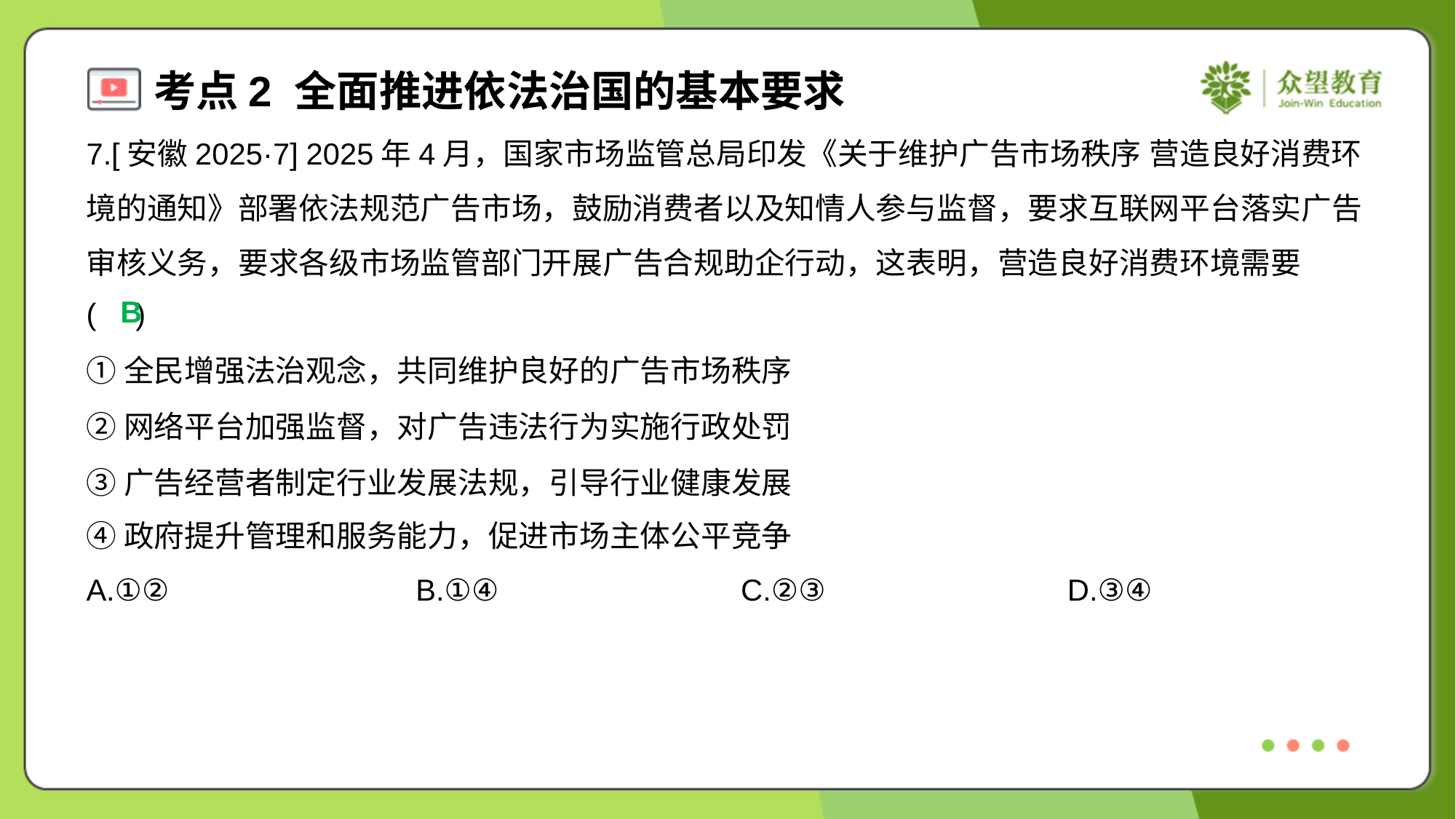

7.[安徽2025·7] 2025年4月，国家市场监管总局印发《关于维护广告市场秩序 营造良好消费环
境的通知》部署依法规范广告市场，鼓励消费者以及知情人参与监督，要求互联网平台落实广告
审核义务，要求各级市场监管部门开展广告合规助企行动，这表明，营造良好消费环境需要
(     )
B
①全民增强法治观念，共同维护良好的广告市场秩序
②网络平台加强监督，对广告违法行为实施行政处罚
③广告经营者制定行业发展法规，引导行业健康发展
④政府提升管理和服务能力，促进市场主体公平竞争
A.①②	B.①④	C.②③	D.③④